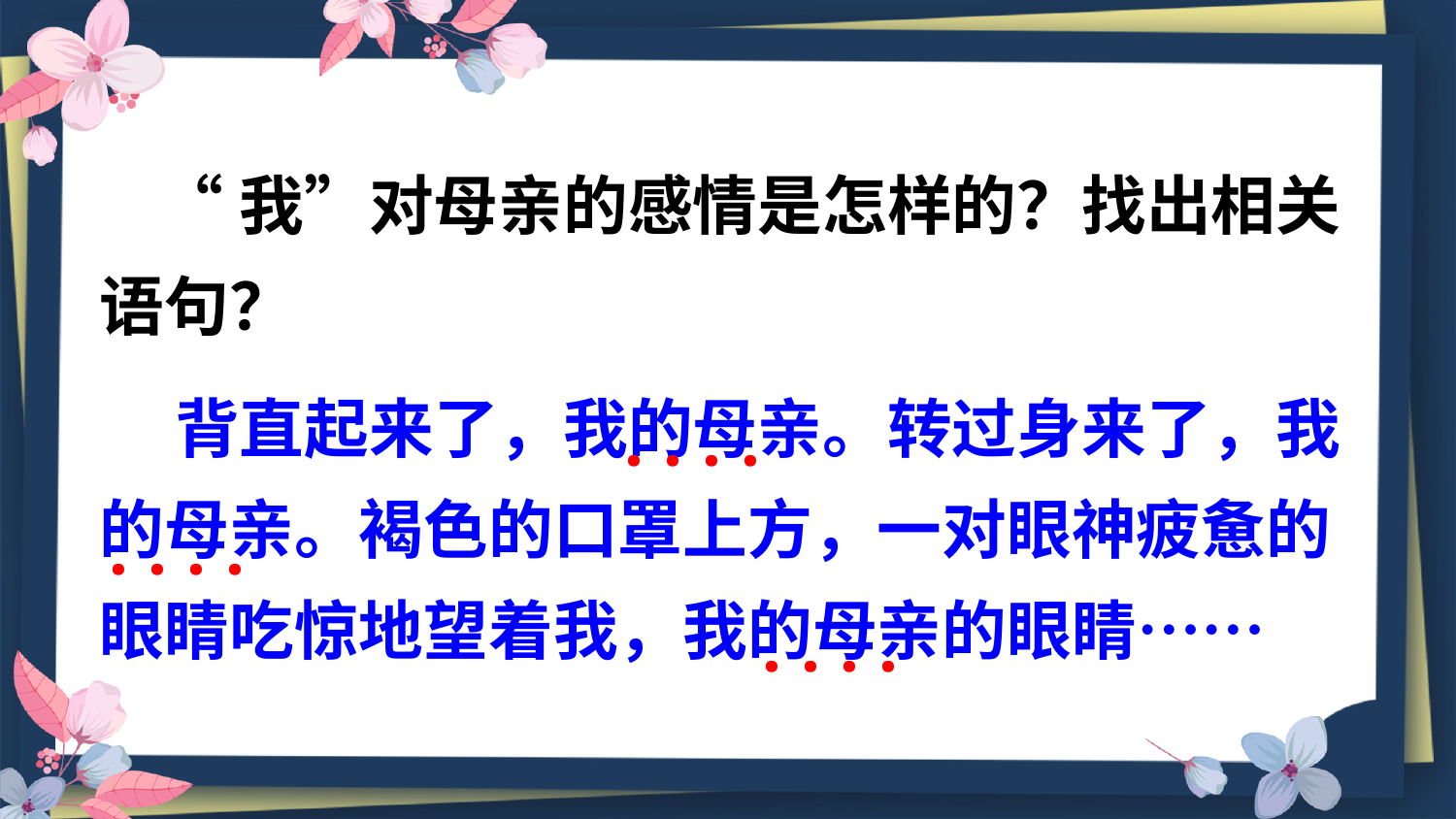

“我”对母亲的感情是怎样的？找出相关语句？
    背直起来了，我的母亲。转过身来了，我的母亲。褐色的口罩上方，一对眼神疲惫的眼睛吃惊地望着我，我的母亲的眼睛……
····
····
····